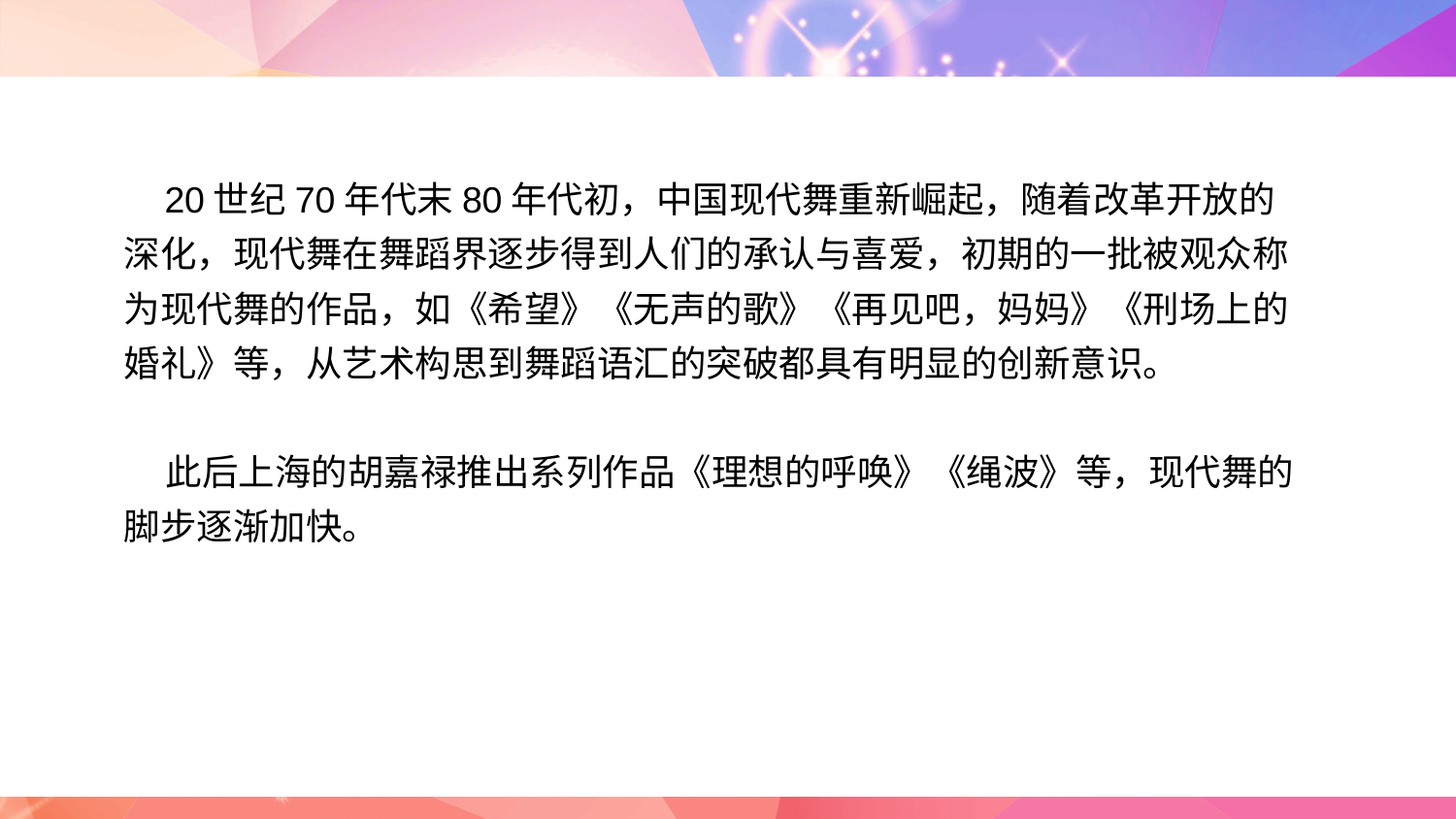

20世纪70年代末80年代初，中国现代舞重新崛起，随着改革开放的深化，现代舞在舞蹈界逐步得到人们的承认与喜爱，初期的一批被观众称为现代舞的作品，如《希望》《无声的歌》《再见吧，妈妈》《刑场上的婚礼》等，从艺术构思到舞蹈语汇的突破都具有明显的创新意识。

    此后上海的胡嘉禄推出系列作品《理想的呼唤》《绳波》等，现代舞的脚步逐渐加快。